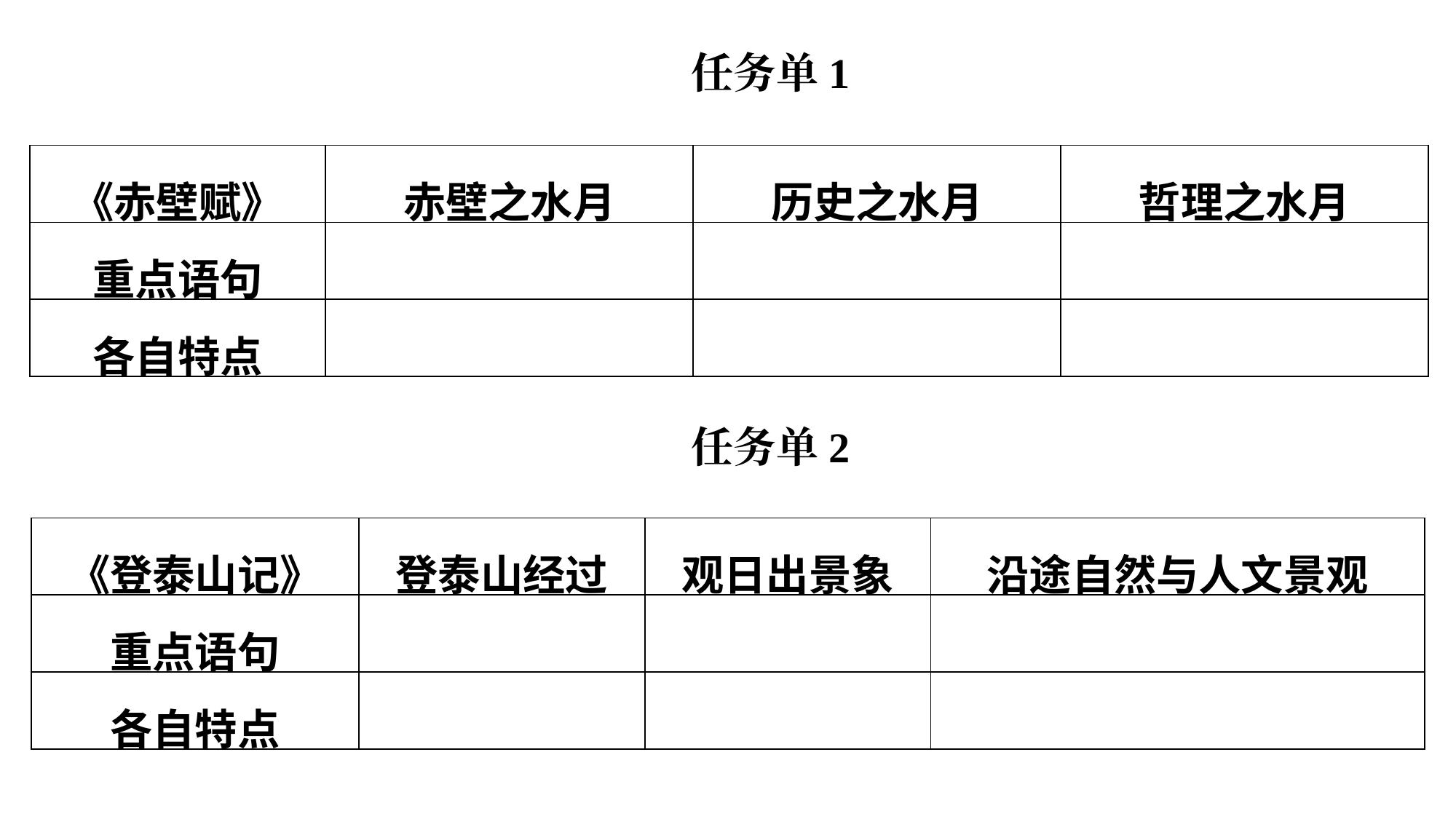

任务单1

任务单2
| 《赤壁赋》 | 赤壁之水月 | 历史之水月 | 哲理之水月 |
| --- | --- | --- | --- |
| 重点语句 |  |  |  |
| 各自特点 |  |  |  |
| 《登泰山记》 | 登泰山经过 | 观日出景象 | 沿途自然与人文景观 |
| --- | --- | --- | --- |
| 重点语句 |  |  |  |
| 各自特点 |  |  |  |